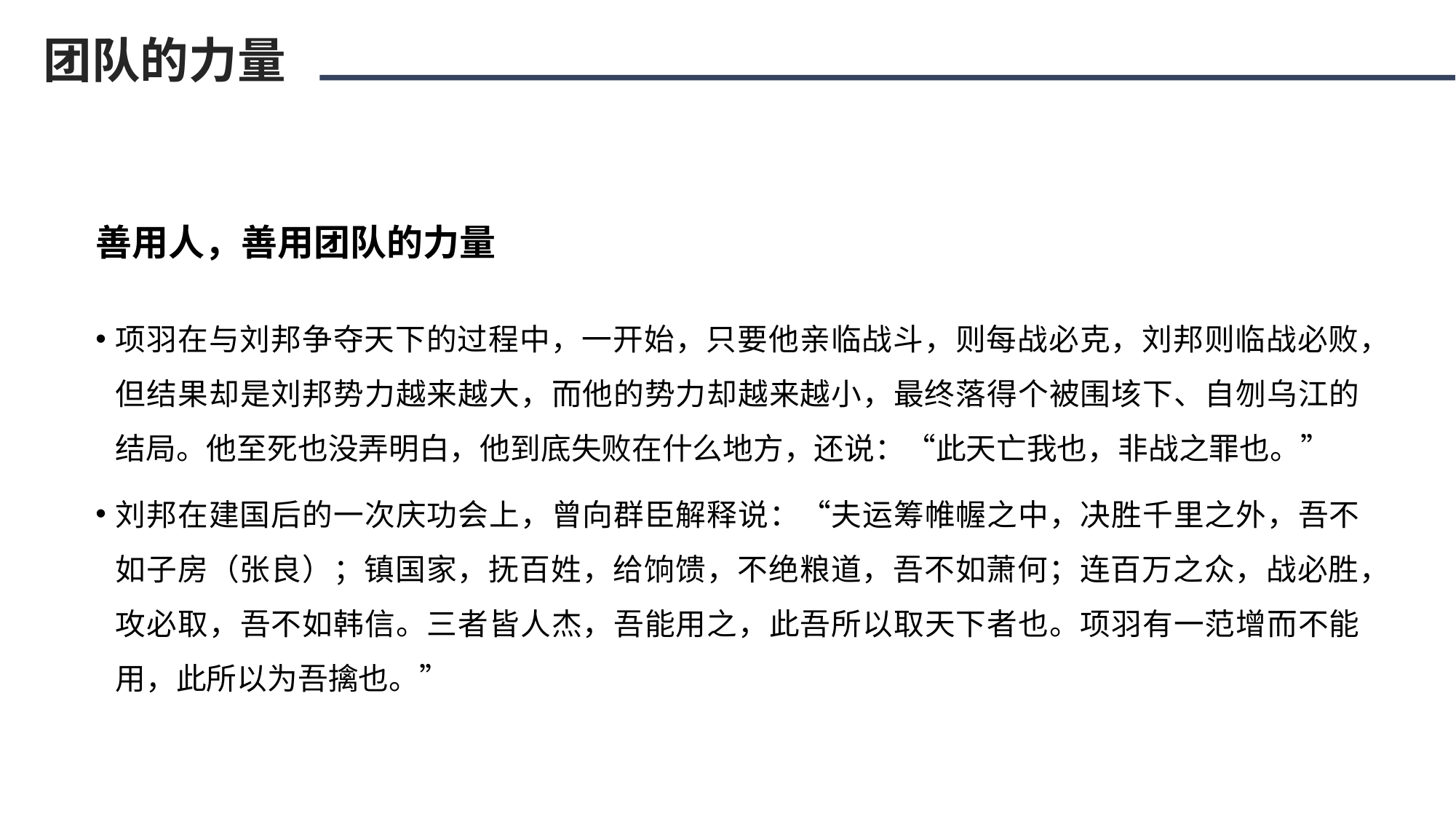

团队的力量

善用人，善用团队的力量

项羽在与刘邦争夺天下的过程中，一开始，只要他亲临战斗，则每战必克，刘邦则临战必败，但结果却是刘邦势力越来越大，而他的势力却越来越小，最终落得个被围垓下、自刎乌江的结局。他至死也没弄明白，他到底失败在什么地方，还说：“此天亡我也，非战之罪也。”
刘邦在建国后的一次庆功会上，曾向群臣解释说：“夫运筹帷幄之中，决胜千里之外，吾不如子房（张良）；镇国家，抚百姓，给饷馈，不绝粮道，吾不如萧何；连百万之众，战必胜，攻必取，吾不如韩信。三者皆人杰，吾能用之，此吾所以取天下者也。项羽有一范增而不能用，此所以为吾擒也。”